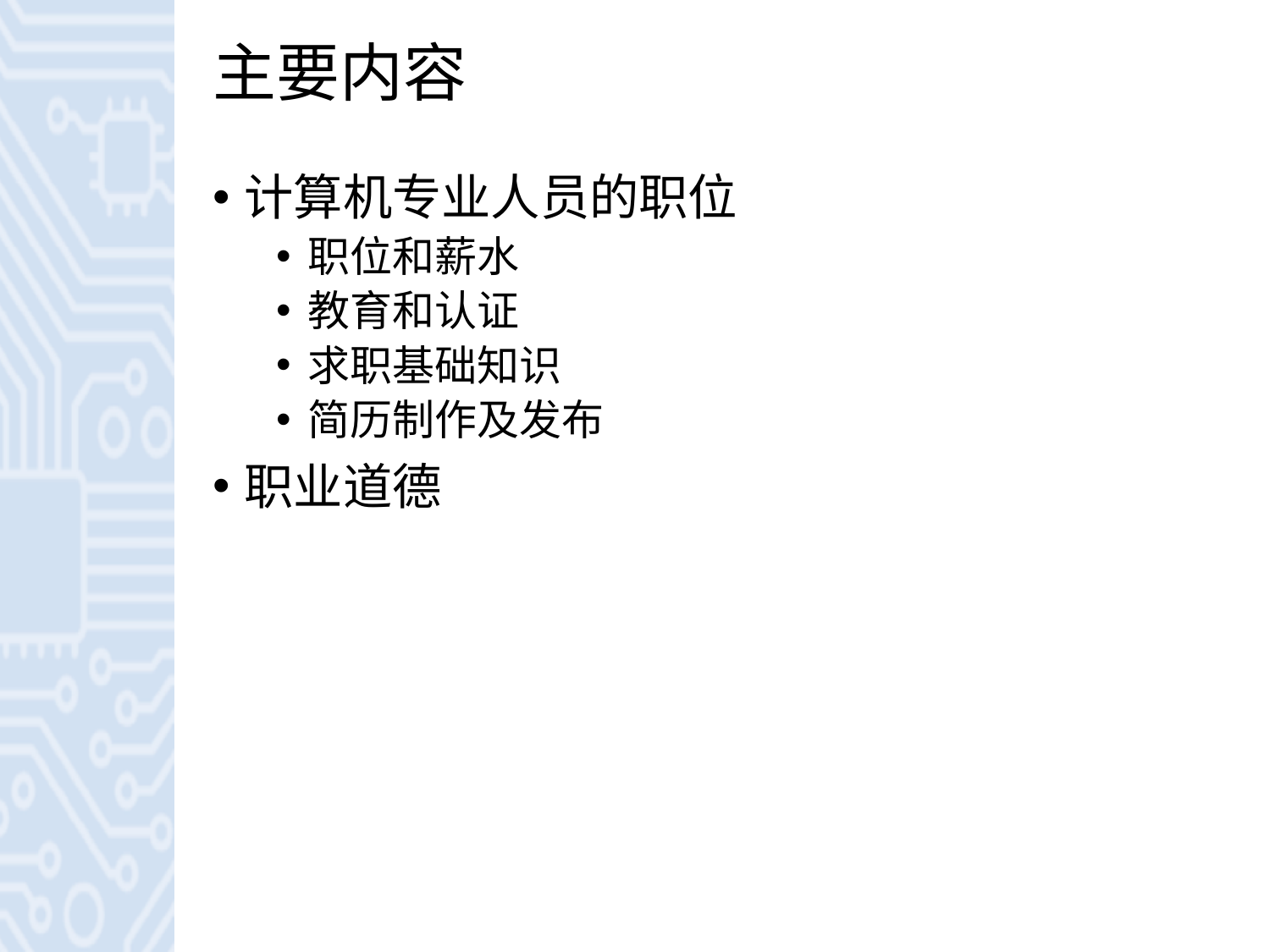

# 主要内容
计算机专业人员的职位
职位和薪水
教育和认证
求职基础知识
简历制作及发布
职业道德